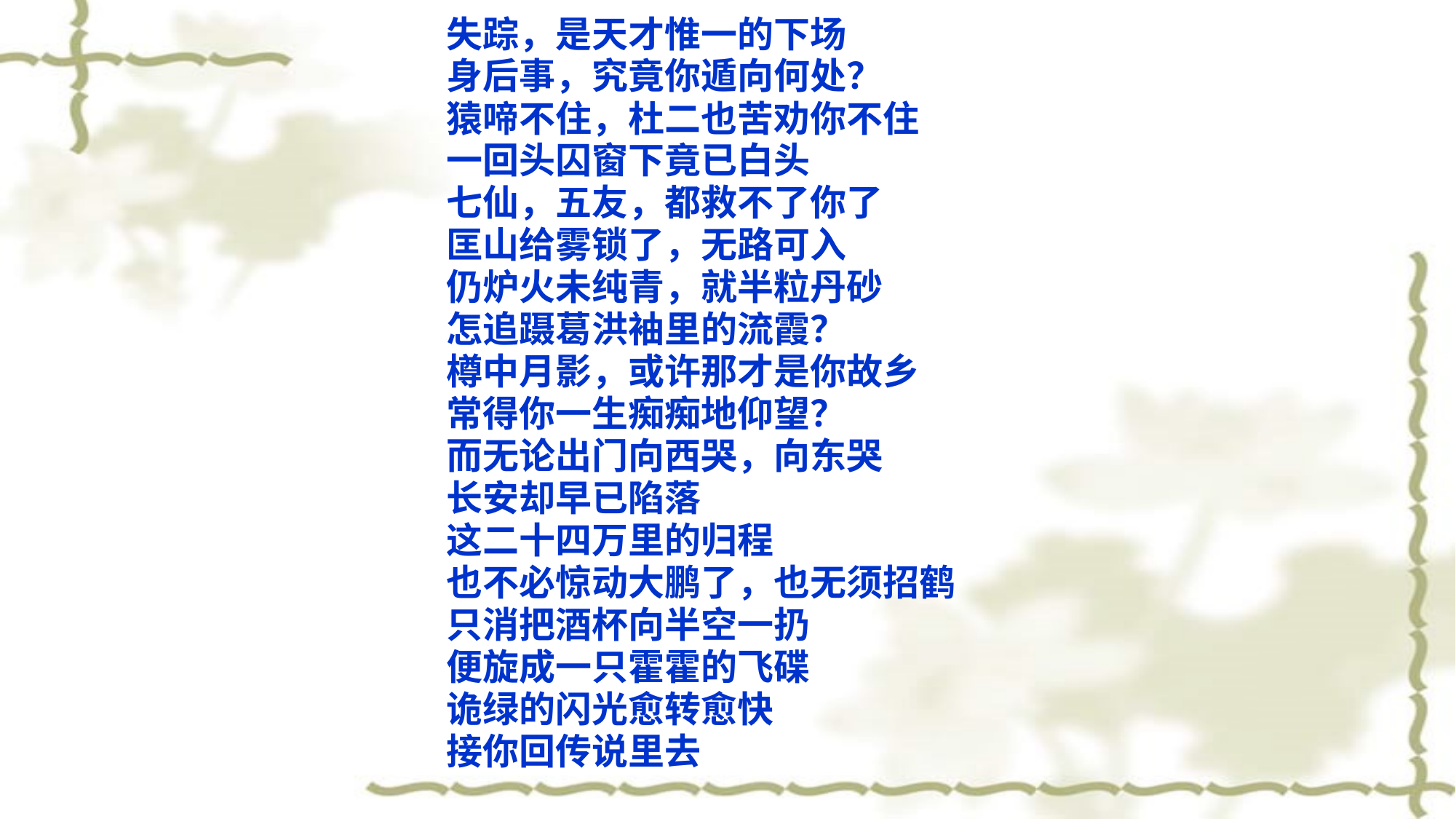

失踪，是天才惟一的下场
身后事，究竟你遁向何处？
猿啼不住，杜二也苦劝你不住
一回头囚窗下竟已白头
七仙，五友，都救不了你了
匡山给雾锁了，无路可入
仍炉火未纯青，就半粒丹砂
怎追蹑葛洪袖里的流霞？
樽中月影，或许那才是你故乡
常得你一生痴痴地仰望？
而无论出门向西哭，向东哭
长安却早已陷落
这二十四万里的归程
也不必惊动大鹏了，也无须招鹤
只消把酒杯向半空一扔
便旋成一只霍霍的飞碟
诡绿的闪光愈转愈快
接你回传说里去